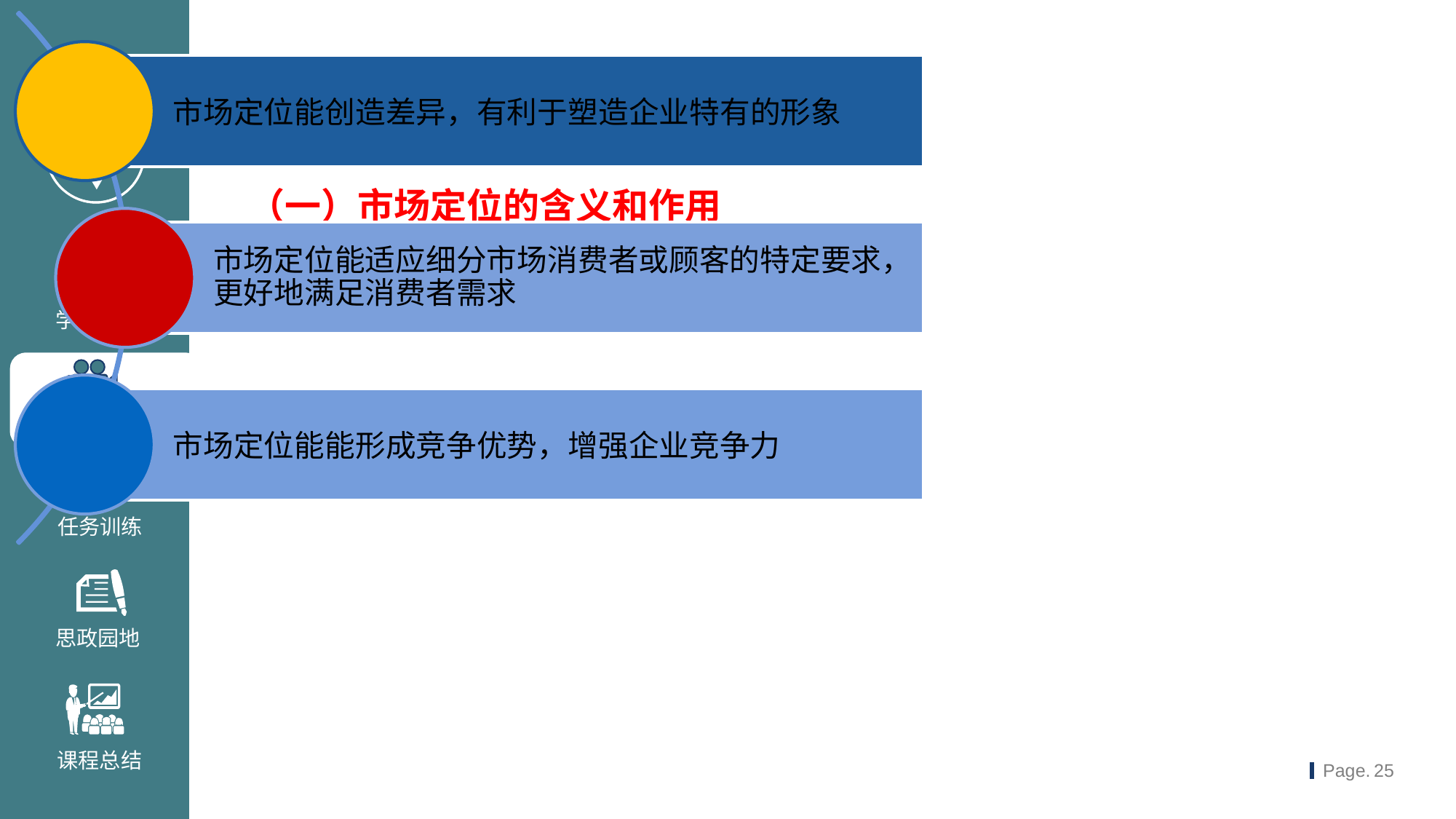

三、市场定位战略
（一）市场定位的含义和作用
市场定位能创造差异，有利于塑造企业特有的形象
市场定位能适应细分市场消费者或顾客的特定要求，更好地满足消费者需求
市场定位能能形成竞争优势，增强企业竞争力